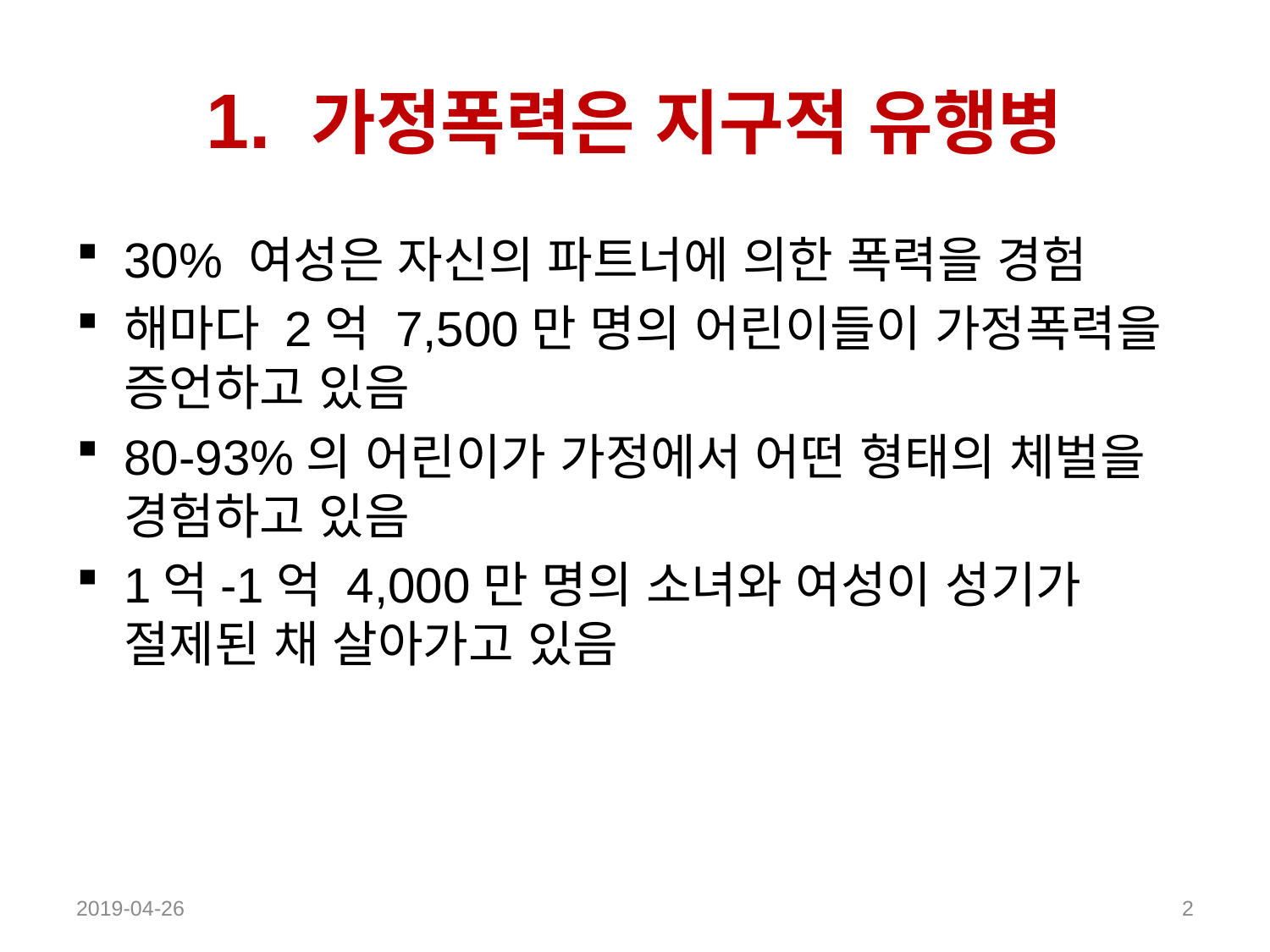

# 1. 가정폭력은 지구적 유행병
30% 여성은 자신의 파트너에 의한 폭력을 경험
해마다 2억 7,500만 명의 어린이들이 가정폭력을 증언하고 있음
80-93%의 어린이가 가정에서 어떤 형태의 체벌을 경험하고 있음
1억-1억 4,000만 명의 소녀와 여성이 성기가 절제된 채 살아가고 있음

2019-04-26
2